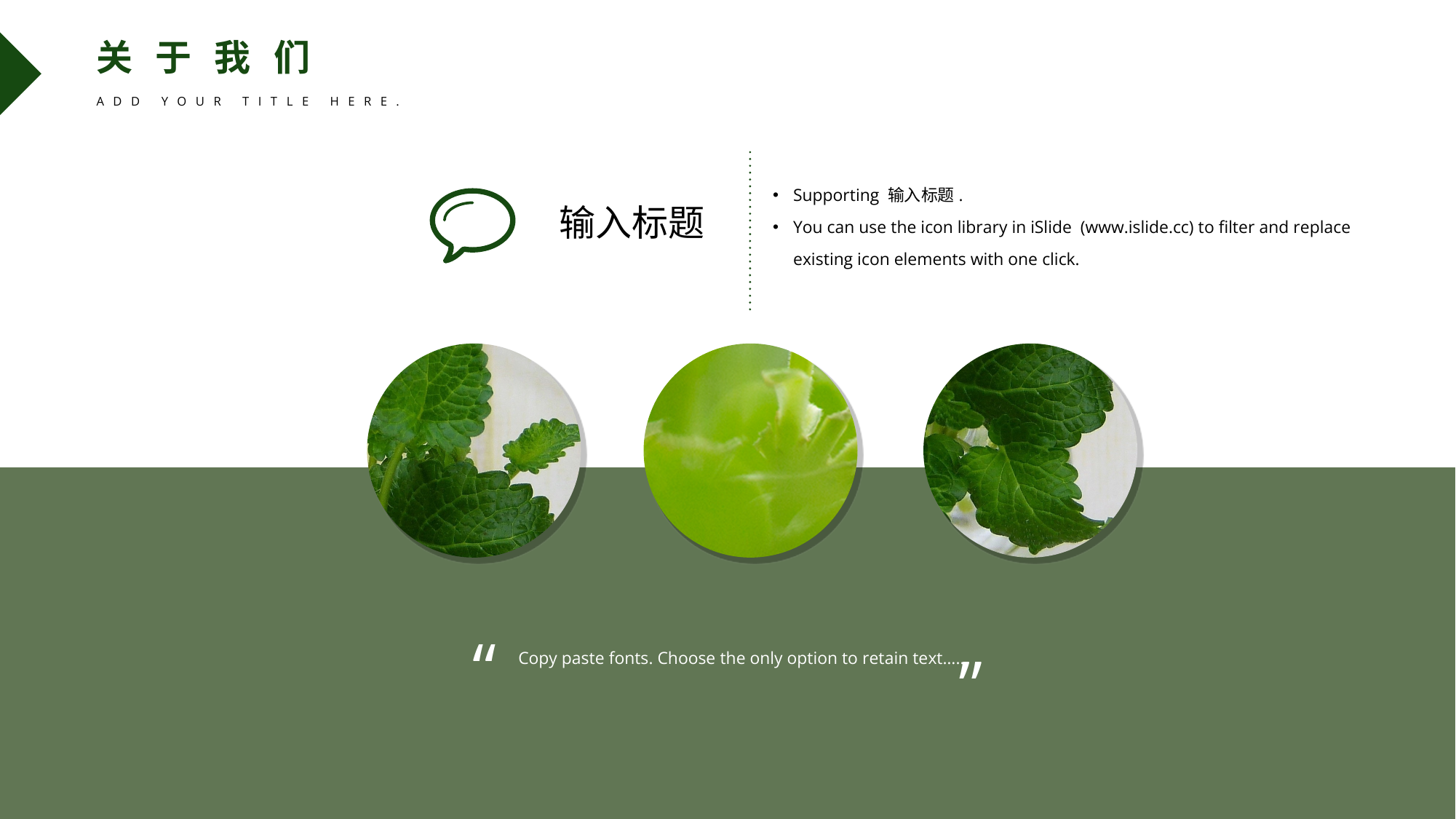

关于我们
ADD YOUR TITLE HERE.

Supporting 输入标题.
You can use the icon library in iSlide  (www.islide.cc) to filter and replace existing icon elements with one click.

输入标题

“
Copy paste fonts. Choose the only option to retain text……
“